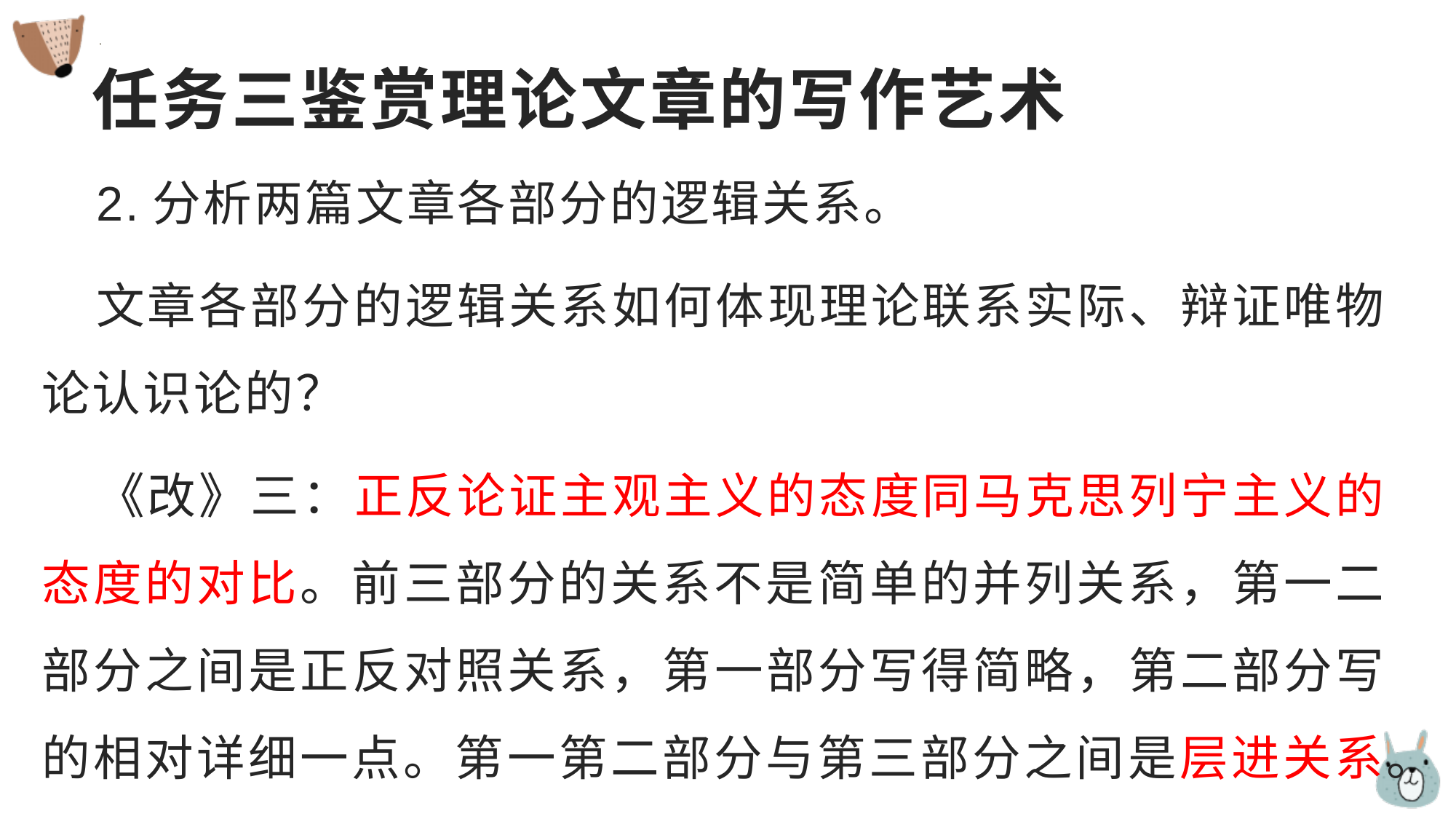

# 任务三鉴赏理论文章的写作艺术
2.分析两篇文章各部分的逻辑关系。
文章各部分的逻辑关系如何体现理论联系实际、辩证唯物论认识论的？
《改》三：正反论证主观主义的态度同马克思列宁主义的态度的对比。前三部分的关系不是简单的并列关系，第一二部分之间是正反对照关系，第一部分写得简略，第二部分写的相对详细一点。第一第二部分与第三部分之间是层进关系。